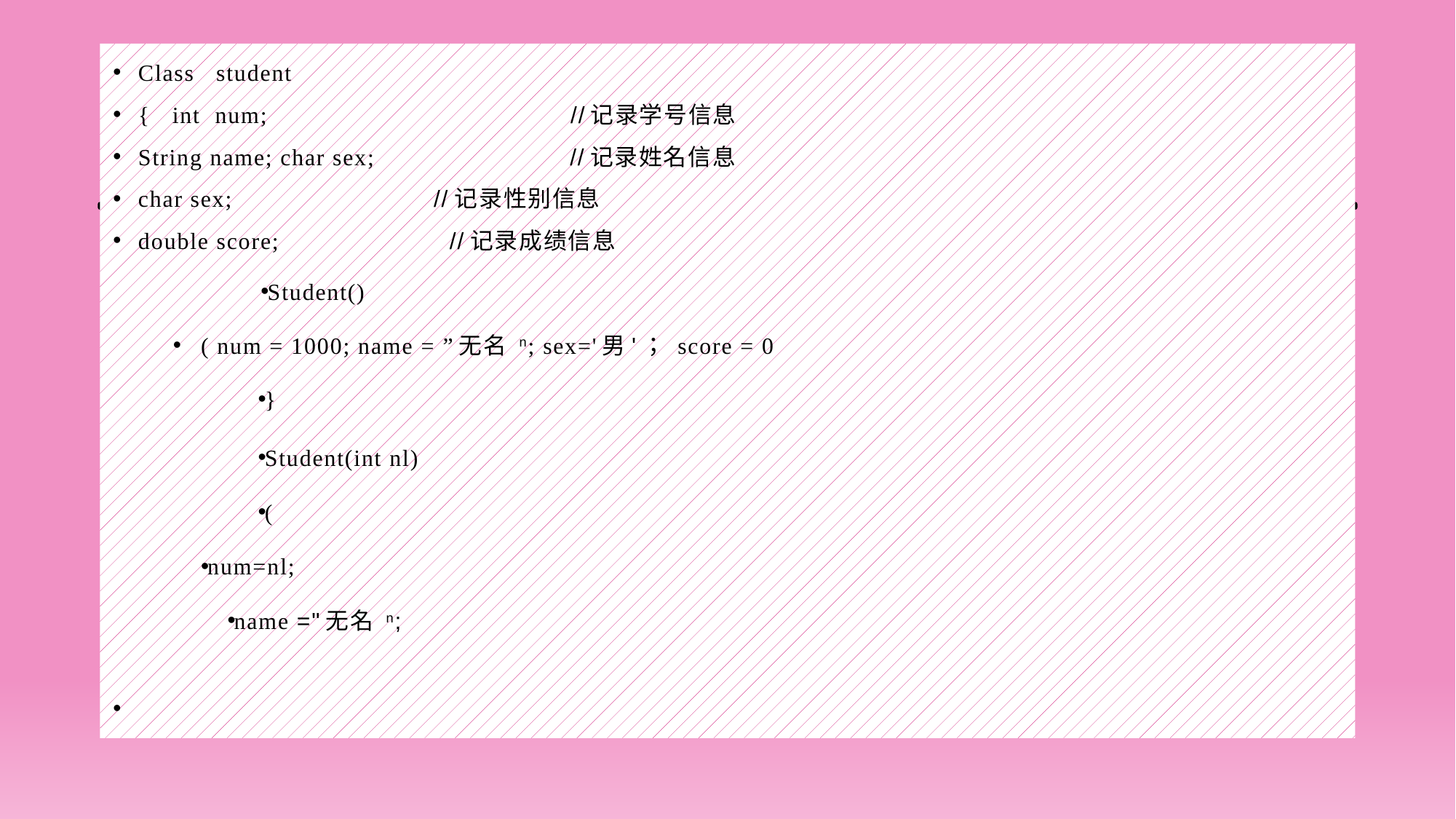

#
Class   student
{   int  num;                                          //记录学号信息
String name; char sex;                           //记录姓名信息
char sex;                          //记录性别信息
double score;                      //记录成绩信息
Student()
( num = 1000; name = ”无名 n; sex='男'； score = 0
}
Student(int nl)
(
num=nl;
name ="无名 n;